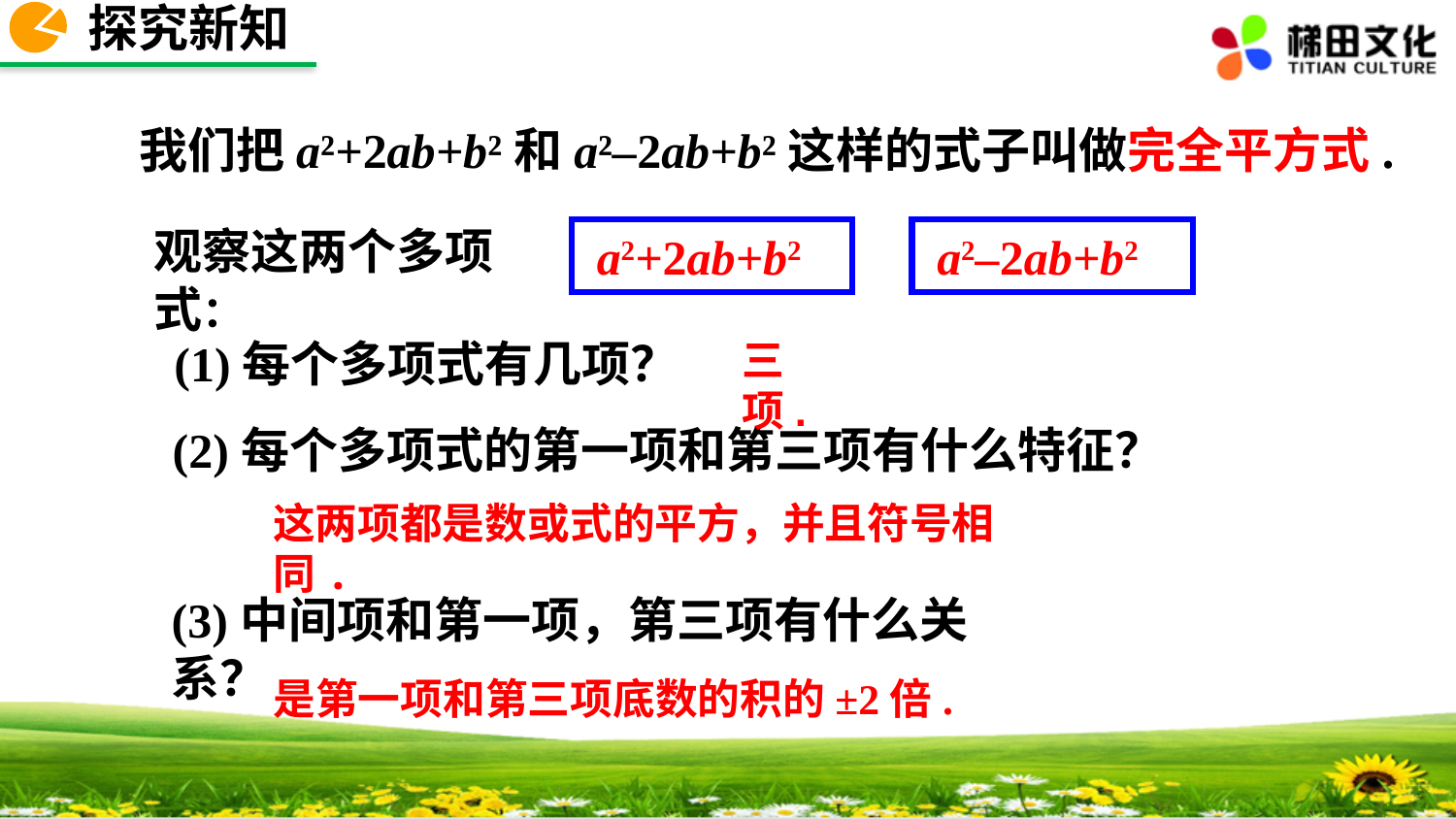

探究新知

        我们把a²+2ab+b²和a²–2ab+b²这样的式子叫做完全平方式.
观察这两个多项式：
 a2–2ab+b2
 a2+2ab+b2
(1)每个多项式有几项？
三项.
(2)每个多项式的第一项和第三项有什么特征？
这两项都是数或式的平方，并且符号相同.
(3)中间项和第一项，第三项有什么关系？
是第一项和第三项底数的积的±2倍.